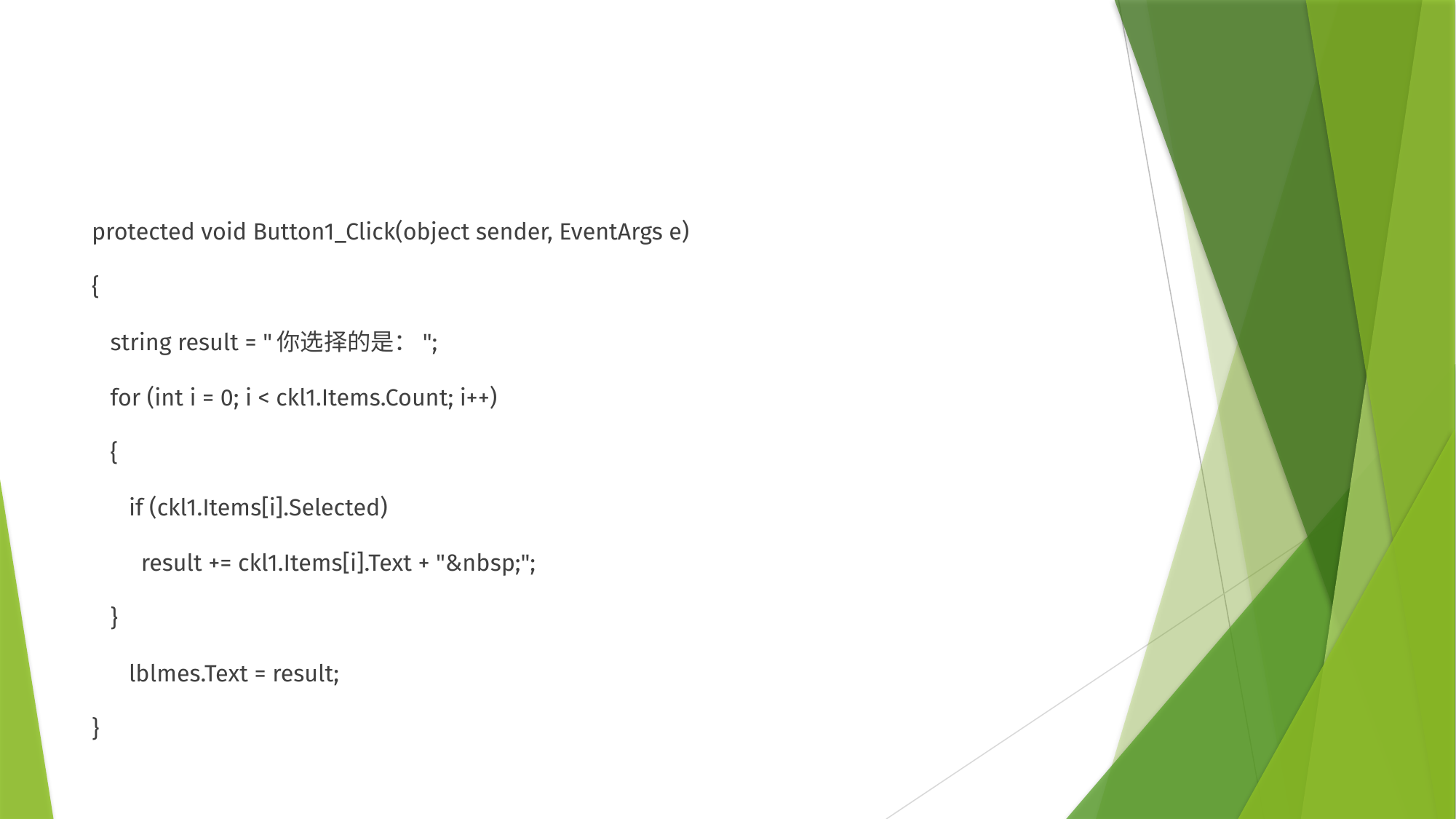

#
protected void Button1_Click(object sender, EventArgs e)
{
   string result = "你选择的是：";
   for (int i = 0; i < ckl1.Items.Count; i++)
   {
      if (ckl1.Items[i].Selected)
        result += ckl1.Items[i].Text + "&nbsp;";
   }
      lblmes.Text = result;
}